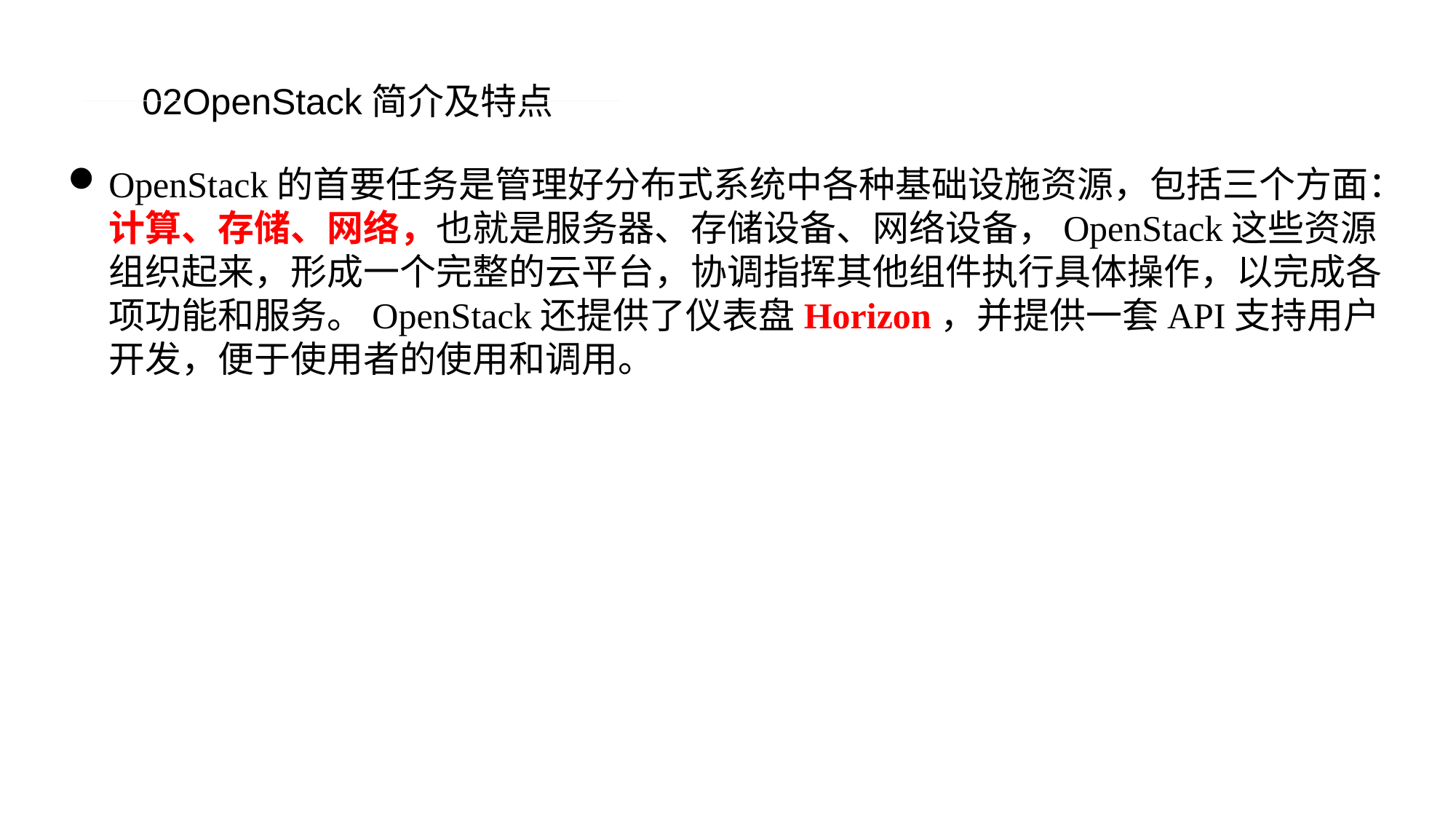

02OpenStack简介及特点
OpenStack的首要任务是管理好分布式系统中各种基础设施资源，包括三个方面：计算、存储、网络，也就是服务器、存储设备、网络设备，OpenStack这些资源组织起来，形成一个完整的云平台，协调指挥其他组件执行具体操作，以完成各项功能和服务。OpenStack还提供了仪表盘Horizon，并提供一套API支持用户开发，便于使用者的使用和调用。
PPT模板 http://www.1ppt.com/moban/